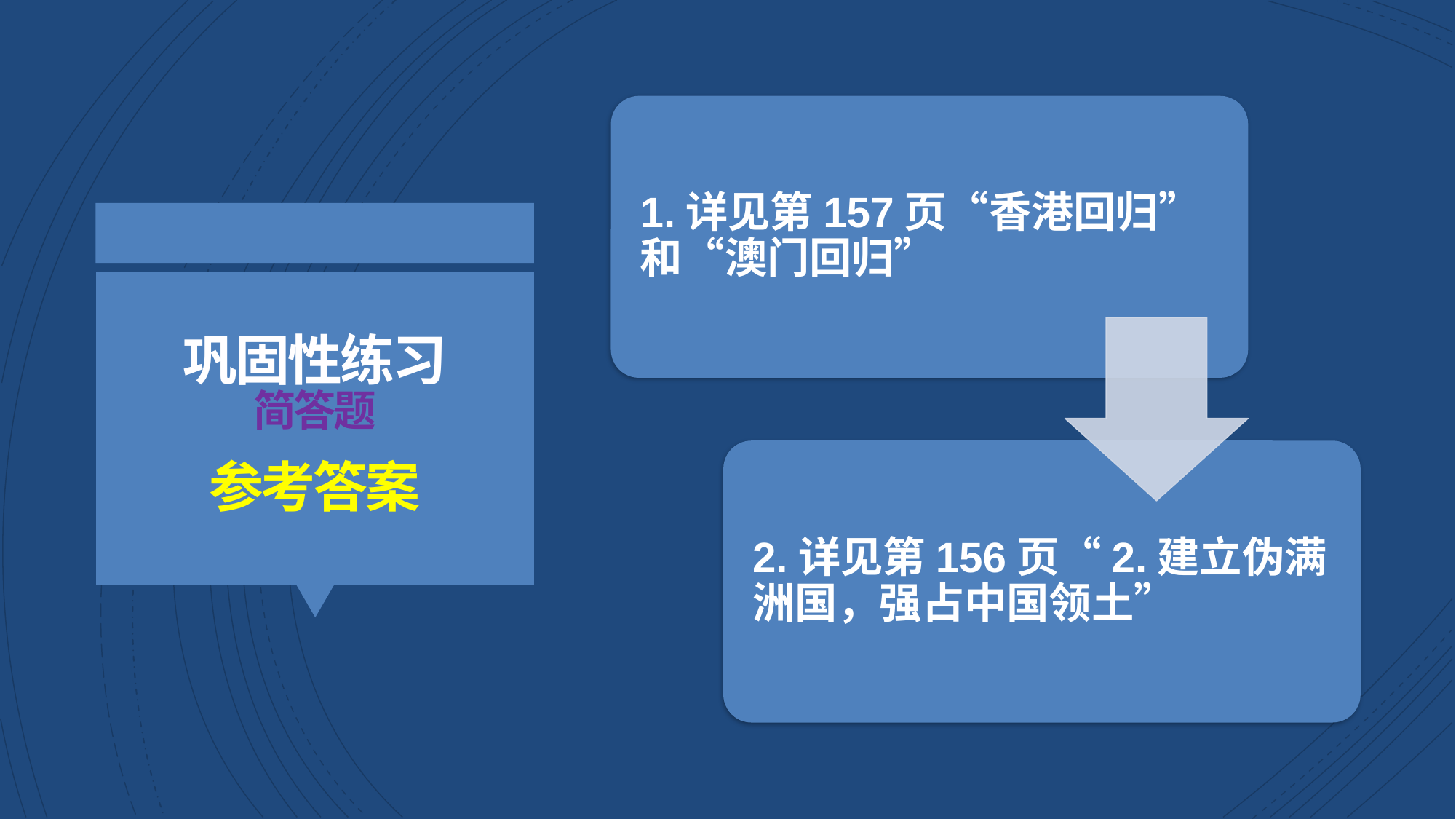

1.详见第157页“香港回归”和“澳门回归”

2.详见第156页“2.建立伪满洲国，强占中国领土”
巩固性练习
简答题
参考答案